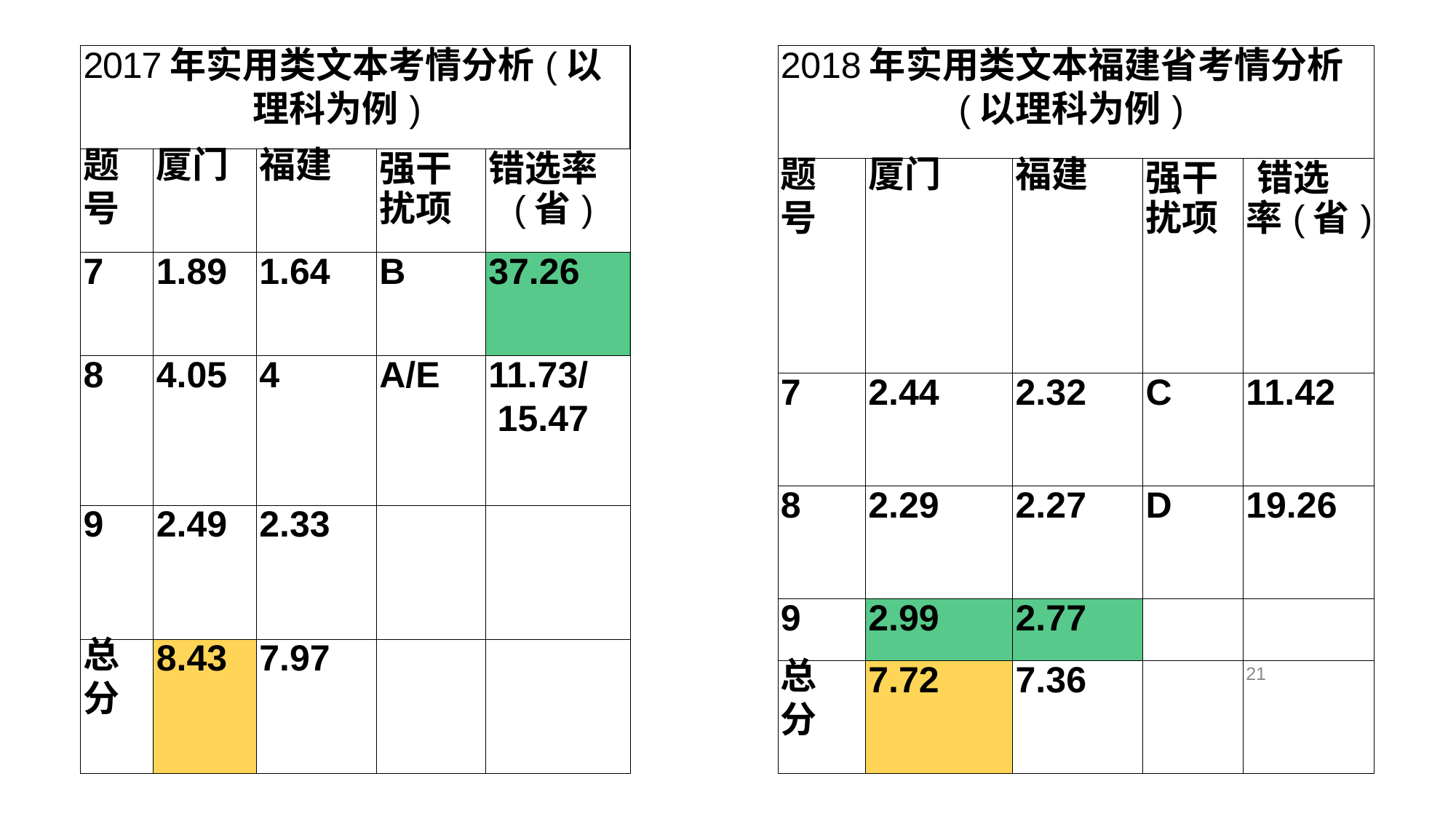

| 2017年实用类文本考情分析(以 理科为例) | 2017年实用类文本考情分析(以 理科为例) | 2017年实用类文本考情分析(以 理科为例) | 2017年实用类文本考情分析(以 理科为例) | 2017年实用类文本考情分析(以 理科为例) |
| --- | --- | --- | --- | --- |
| 题 号 | 厦门 | 福建 | 强干 扰项 | 错选率 (省) |
| 7 | 1.89 | 1.64 | B | 37.26 |
| 8 | 4.05 | 4 | A/E | 11.73/ 15.47 |
| 9 | 2.49 | 2.33 |  |  |
| 总 分 | 8.43 | 7.97 |  |  |
| 2018年实用类文本福建省考情分析 (以理科为例) | 2018年实用类文本福建省考情分析 (以理科为例) | 2018年实用类文本福建省考情分析 (以理科为例) | 2018年实用类文本福建省考情分析 (以理科为例) | 2018年实用类文本福建省考情分析 (以理科为例) |
| --- | --- | --- | --- | --- |
| 题 号 | 厦门 | 福建 | 强干 扰项 | 错选 率(省) |
| 7 | 2.44 | 2.32 | C | 11.42 |
| 8 | 2.29 | 2.27 | D | 19.26 |
| 9 | 2.99 | 2.77 |  |  |
| 总 分 | 7.72 | 7.36 |  | 21 |